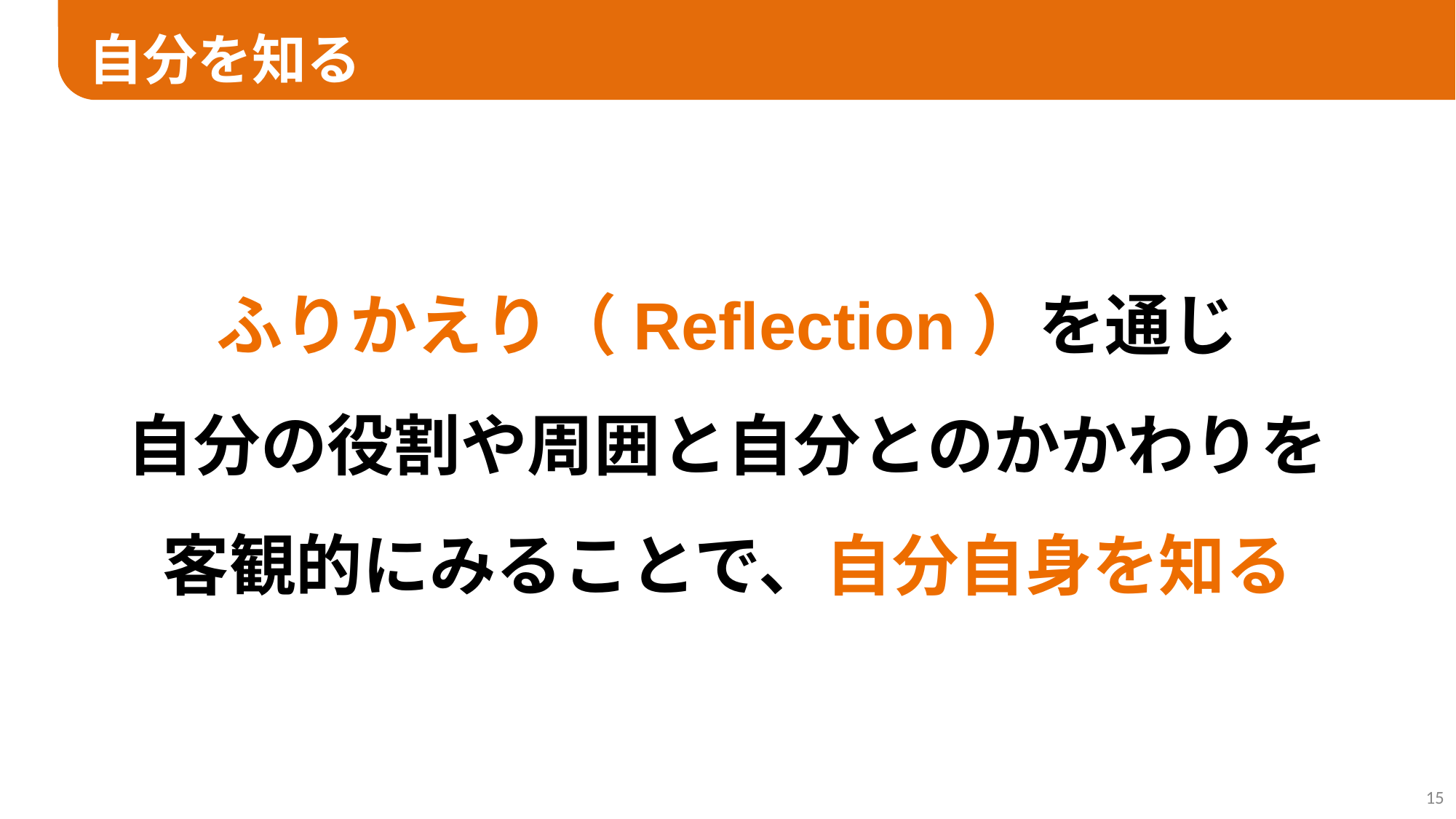

自分を知る
ふりかえり（Reflection）を通じ
自分の役割や周囲と自分とのかかわりを客観的にみることで、自分自身を知る
15